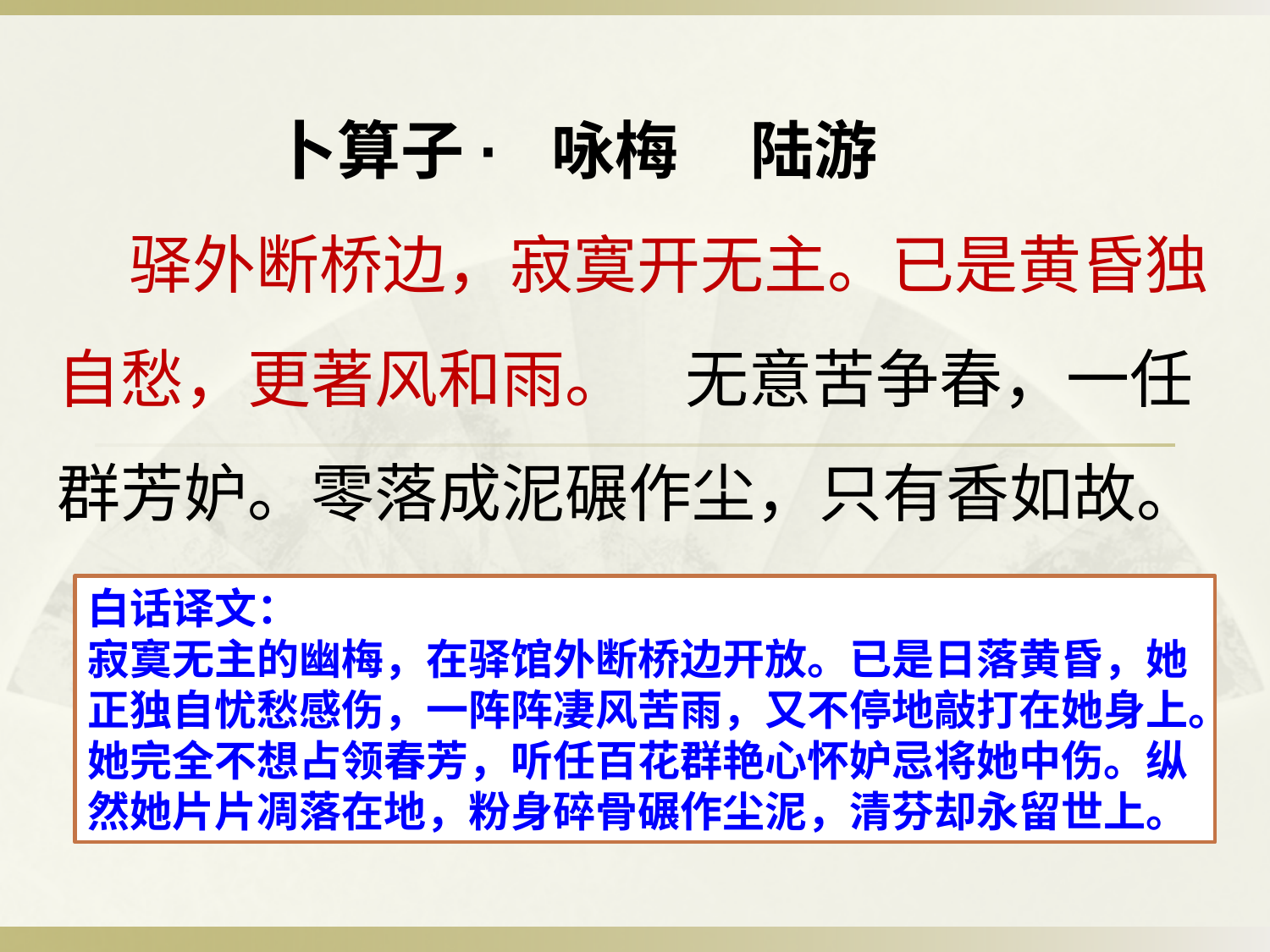

卜算子·  咏梅     陆游
    驿外断桥边，寂寞开无主。已是黄昏独自愁，更著风和雨。    无意苦争春，一任群芳妒。零落成泥碾作尘，只有香如故。
白话译文：
寂寞无主的幽梅，在驿馆外断桥边开放。已是日落黄昏，她正独自忧愁感伤，一阵阵凄风苦雨，又不停地敲打在她身上。
她完全不想占领春芳，听任百花群艳心怀妒忌将她中伤。纵然她片片凋落在地，粉身碎骨碾作尘泥，清芬却永留世上。